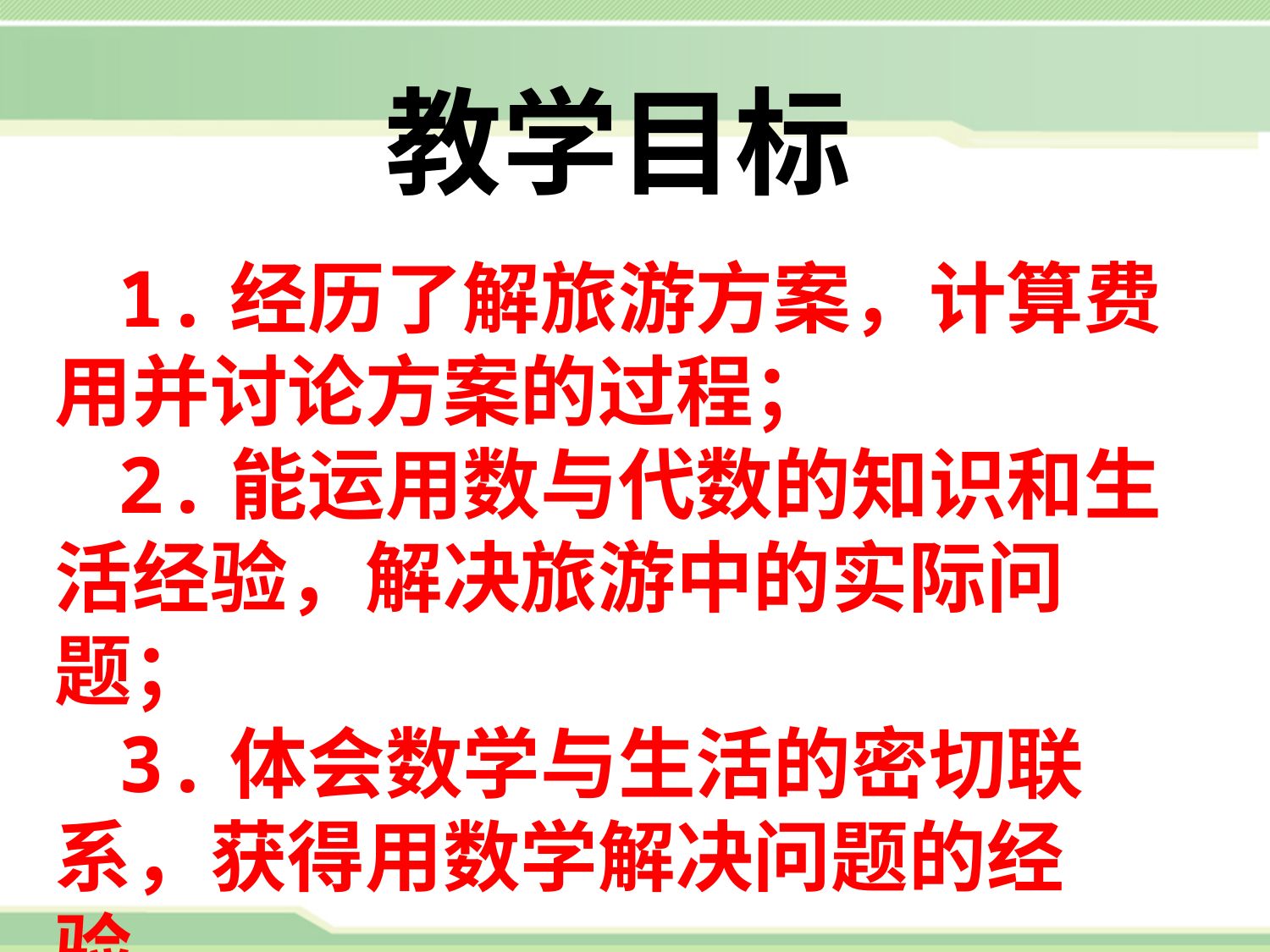

教学目标
1.经历了解旅游方案，计算费用并讨论方案的过程；
2.能运用数与代数的知识和生活经验，解决旅游中的实际问题；
3.体会数学与生活的密切联系，获得用数学解决问题的经验。